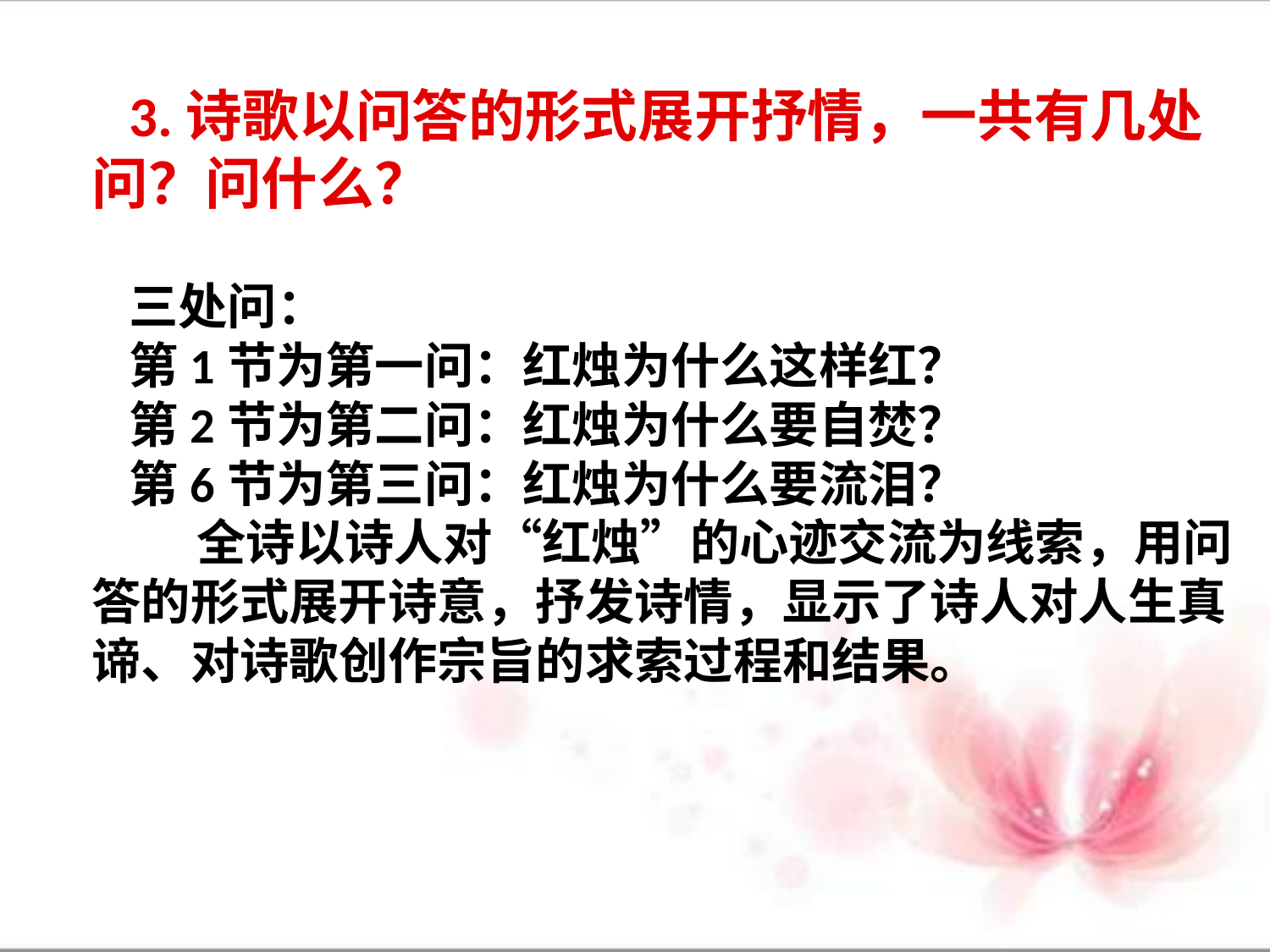

3.诗歌以问答的形式展开抒情，一共有几处问？问什么？

三处问：
第1节为第一问：红烛为什么这样红？
第2节为第二问：红烛为什么要自焚？
第6节为第三问：红烛为什么要流泪？
     全诗以诗人对“红烛”的心迹交流为线索，用问答的形式展开诗意，抒发诗情，显示了诗人对人生真谛、对诗歌创作宗旨的求索过程和结果。